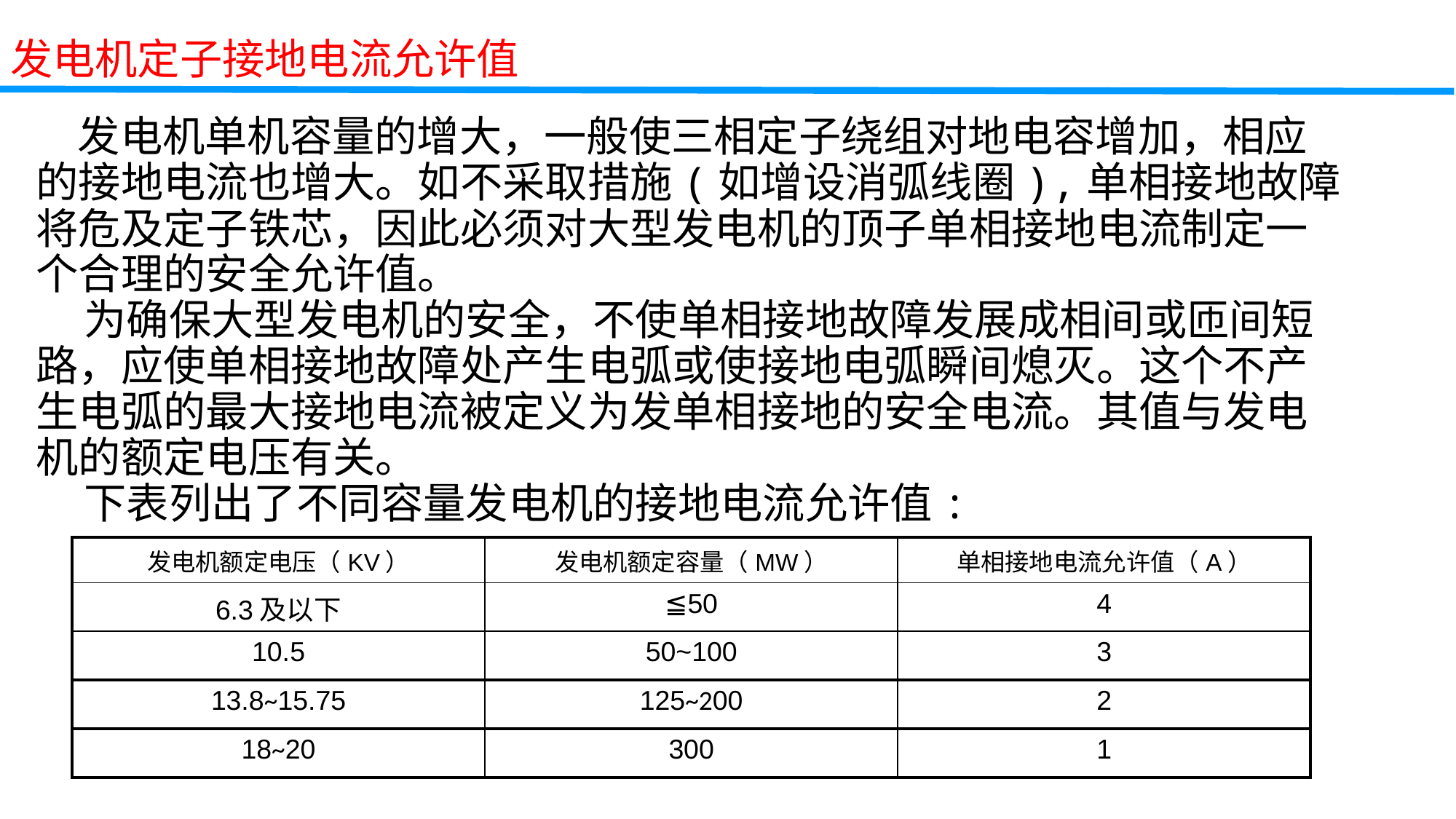

发电机定子接地电流允许值
    发电机单机容量的增大，一般使三相定子绕组对地电容增加，相应的接地电流也增大。如不采取措施(如增设消弧线圈),单相接地故障将危及定子铁芯，因此必须对大型发电机的顶子单相接地电流制定一个合理的安全允许值。
    为确保大型发电机的安全，不使单相接地故障发展成相间或匝间短路，应使单相接地故障处产生电弧或使接地电弧瞬间熄灭。这个不产生电弧的最大接地电流被定义为发单相接地的安全电流。其值与发电机的额定电压有关。
    下表列出了不同容量发电机的接地电流允许值:
教学重点
教学难
| 发电机额定电压（KV） | 发电机额定容量（MW） | 单相接地电流允许值（A） |
| --- | --- | --- |
| 6.3及以下 | ≦50 | 4 |
| 10.5 | 50~100 | 3 |
| 13.8~15.75 | 125~200 | 2 |
| 18~20 | 300 | 1 |